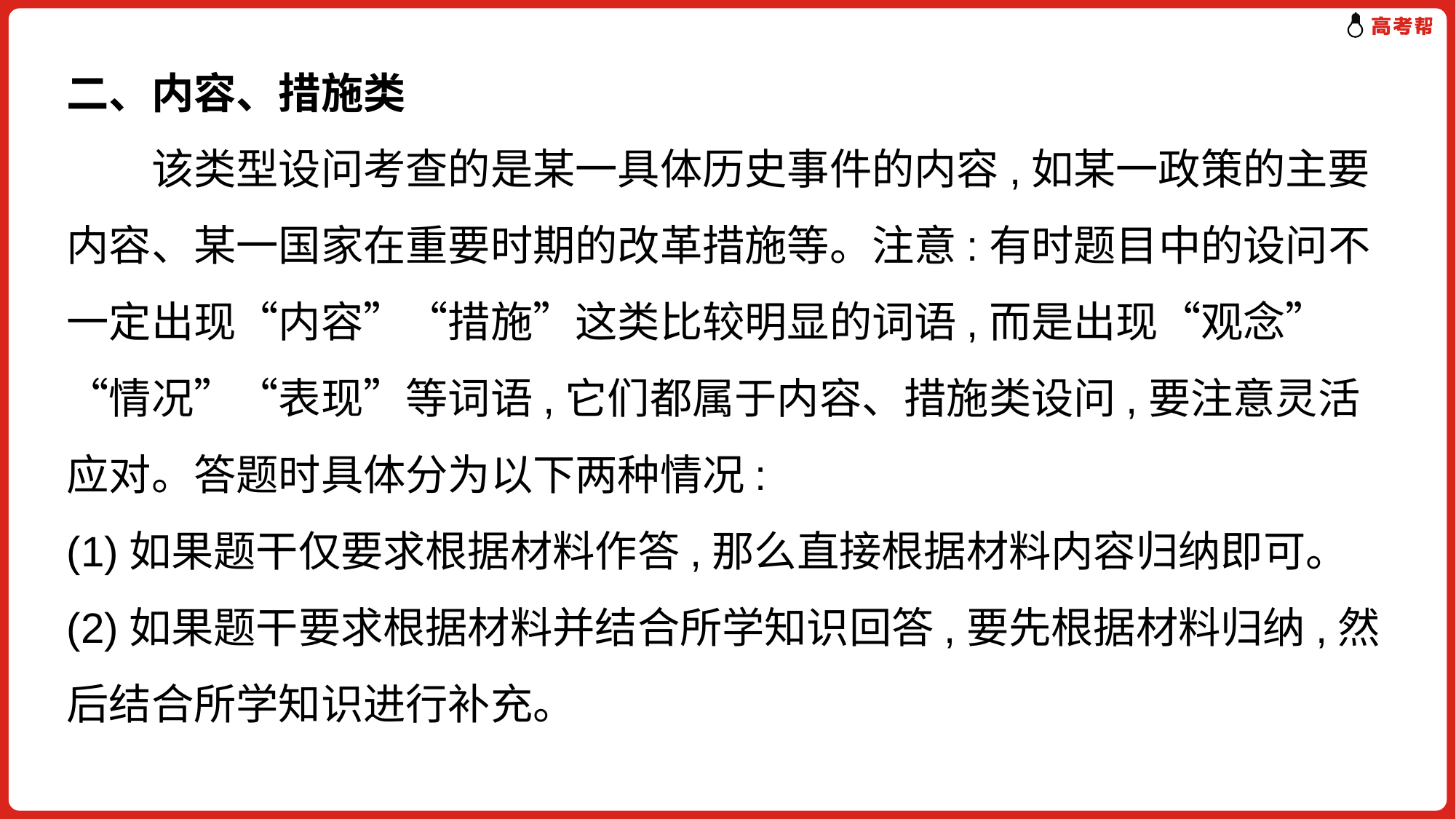

二、内容、措施类
　　该类型设问考查的是某一具体历史事件的内容,如某一政策的主要内容、某一国家在重要时期的改革措施等。注意:有时题目中的设问不一定出现“内容”“措施”这类比较明显的词语,而是出现“观念”“情况”“表现”等词语,它们都属于内容、措施类设问,要注意灵活应对。答题时具体分为以下两种情况:
(1)如果题干仅要求根据材料作答,那么直接根据材料内容归纳即可。
(2)如果题干要求根据材料并结合所学知识回答,要先根据材料归纳,然后结合所学知识进行补充。